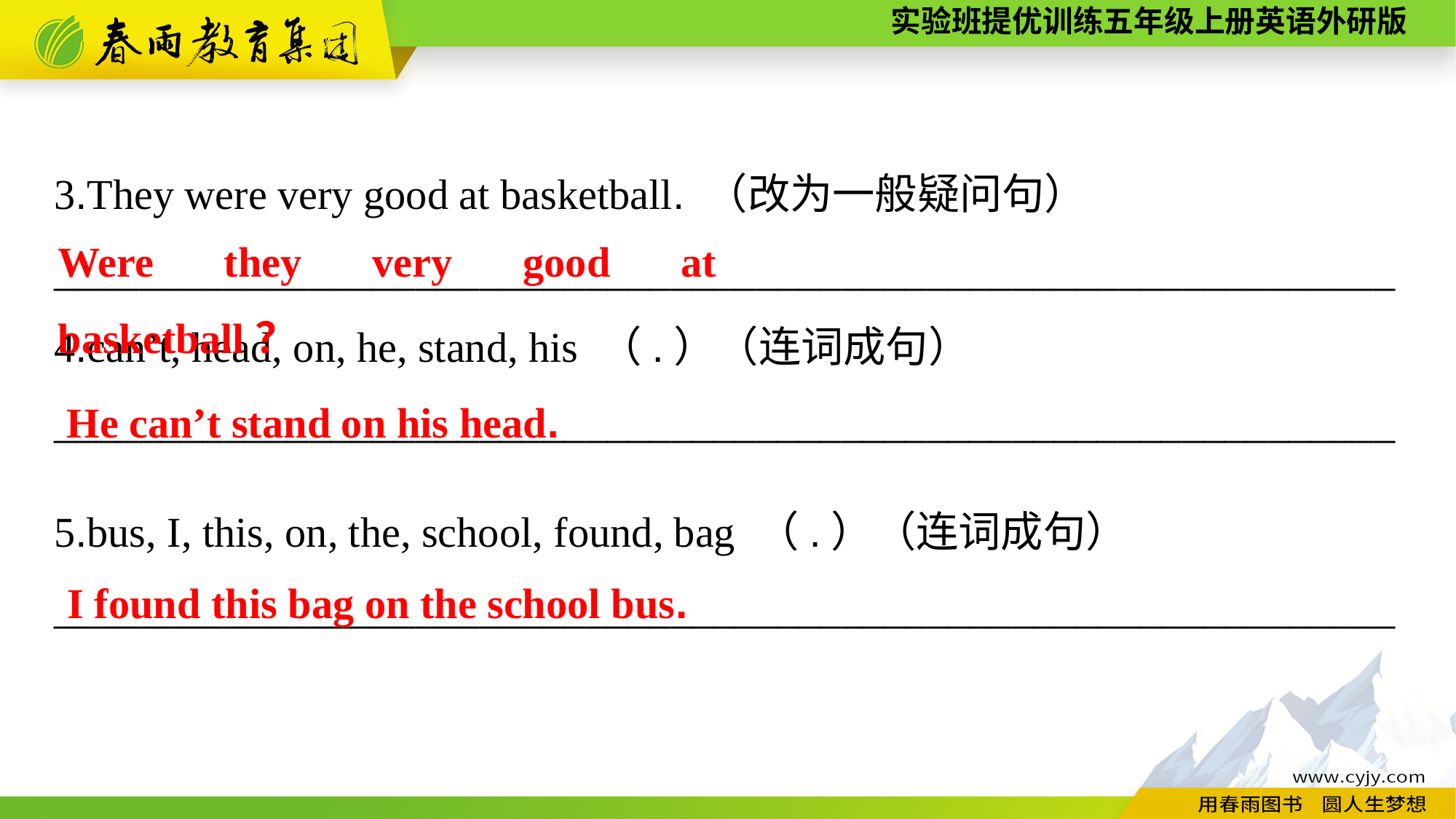

3.They were very good at basketball. （改为一般疑问句）
_______________________________________________________________
4.can’t, head, on, he, stand, his （.）（连词成句）
_______________________________________________________________

5.bus, I, this, on, the, school, found, bag （.）（连词成句）
_______________________________________________________________
Were they very good at basketball？
He can’t stand on his head.
I found this bag on the school bus.